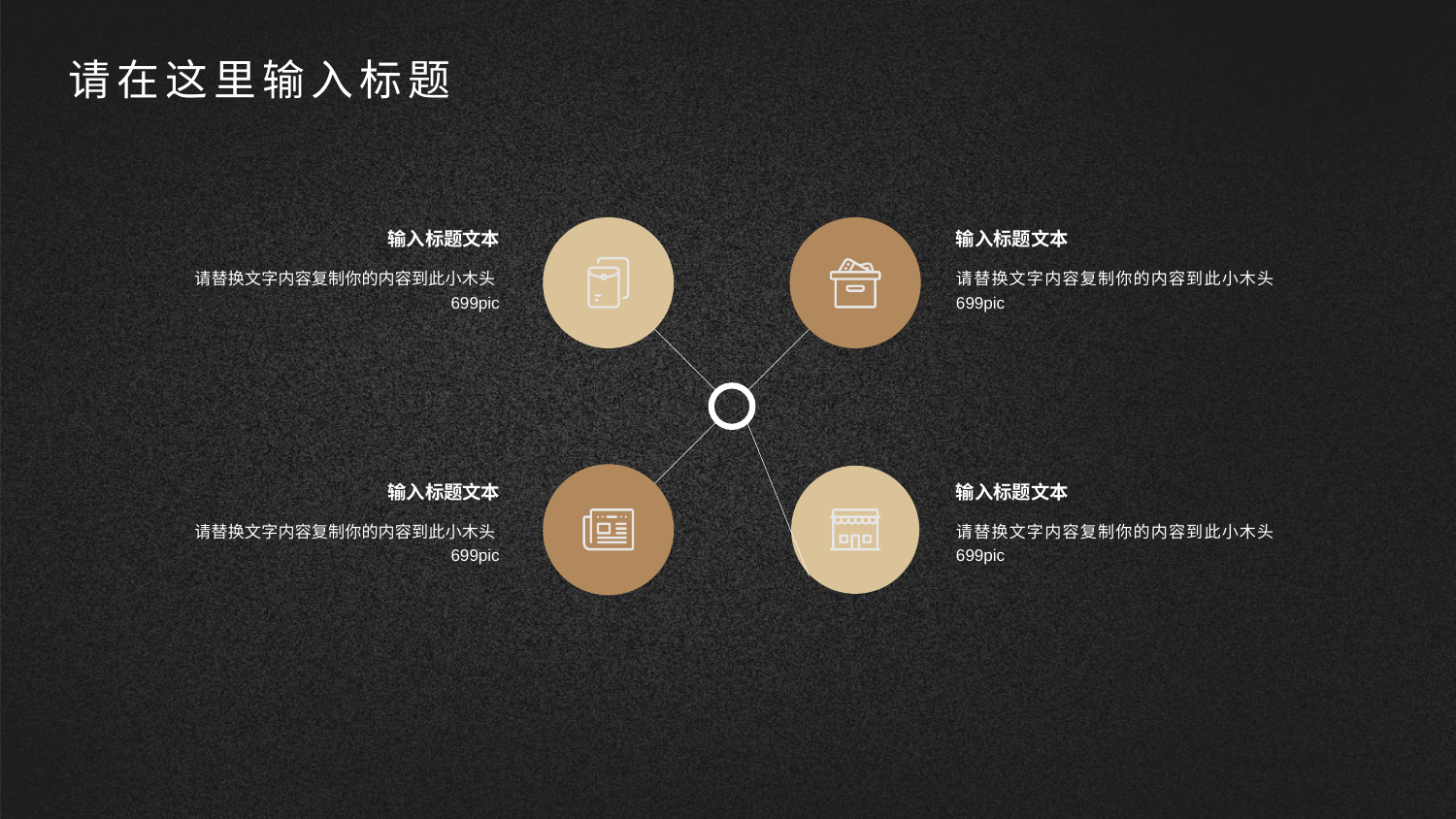

请在这里输入标题

输入标题文本
请替换文字内容复制你的内容到此小木头699pic
输入标题文本
请替换文字内容复制你的内容到此小木头699pic
输入标题文本
请替换文字内容复制你的内容到此小木头699pic
输入标题文本
请替换文字内容复制你的内容到此小木头699pic